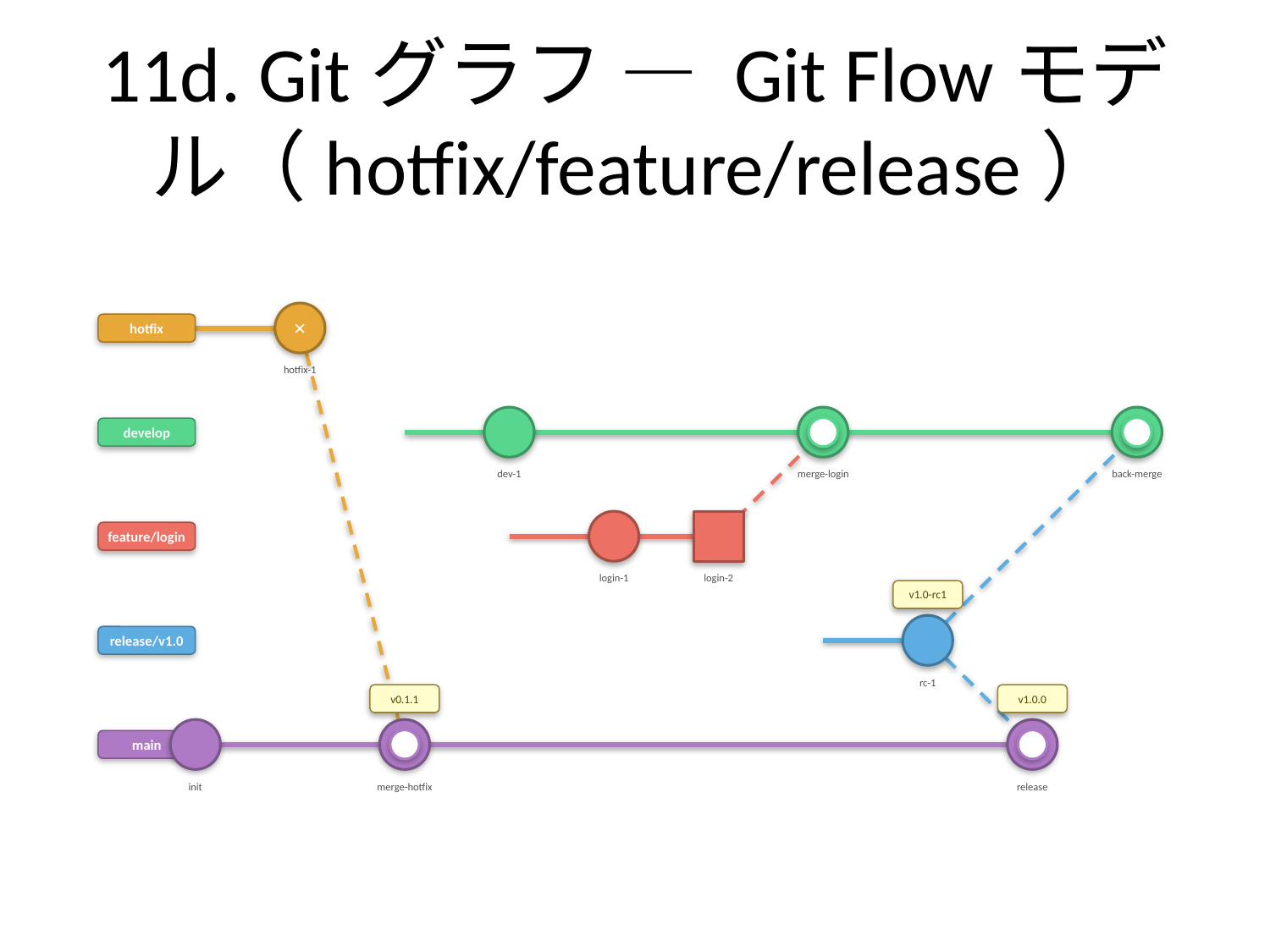

# 11d. Gitグラフ — Git Flowモデル（hotfix/feature/release）

✕
hotfix
hotfix-1

develop
dev-1
merge-login
back-merge

feature/login
login-1
login-2
v1.0-rc1

release/v1.0
rc-1
v0.1.1
v1.0.0

main
init
merge-hotfix
release